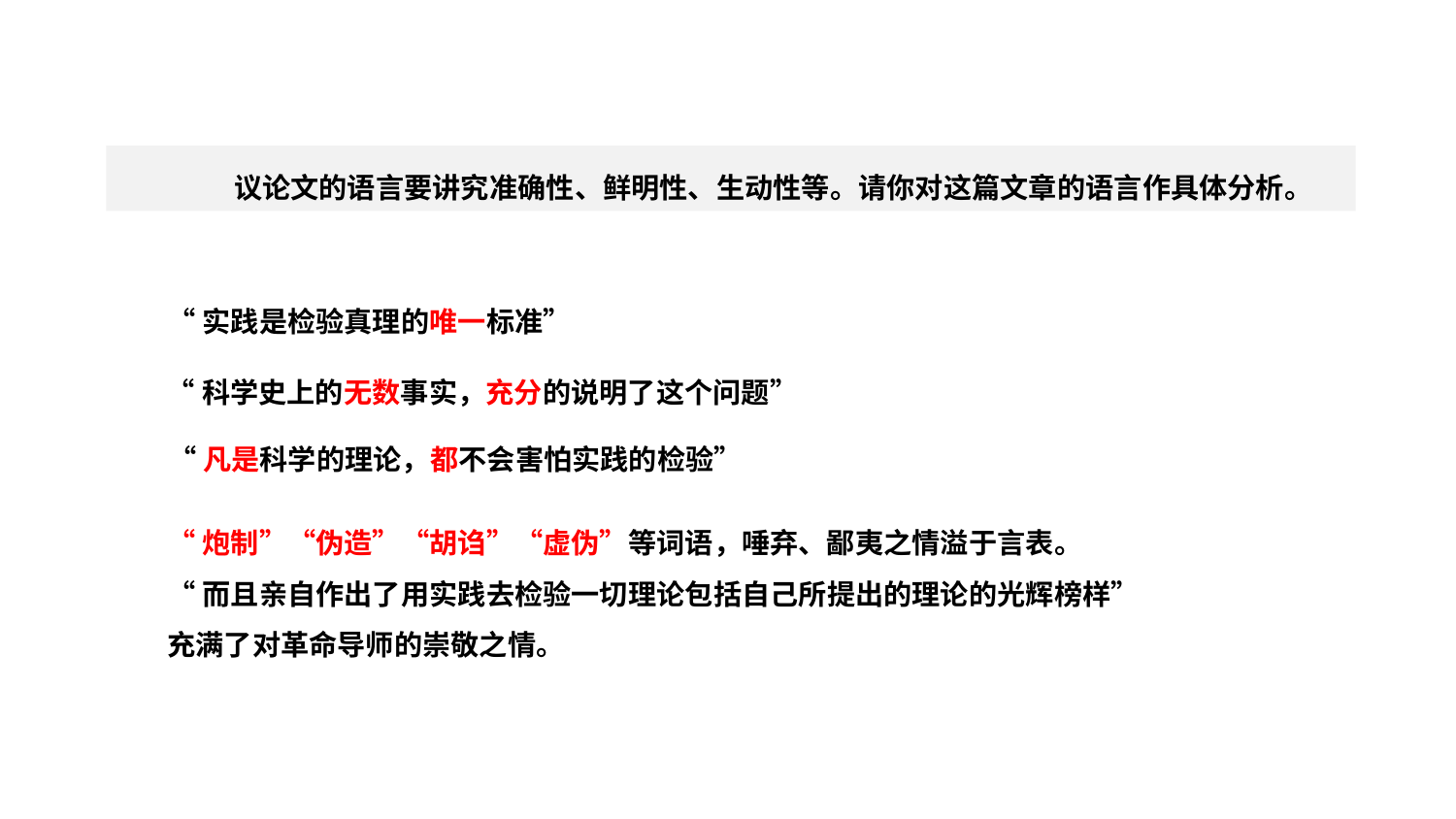

写法探究
议论文的语言要讲究准确性、鲜明性、生动性等。请你对这篇文章的语言作具体分析。
“实践是检验真理的唯一标准”
“科学史上的无数事实，充分的说明了这个问题”
“凡是科学的理论，都不会害怕实践的检验”
“炮制”“伪造”“胡诌”“虚伪”等词语，唾弃、鄙夷之情溢于言表。
“而且亲自作出了用实践去检验一切理论包括自己所提出的理论的光辉榜样”
充满了对革命导师的崇敬之情。